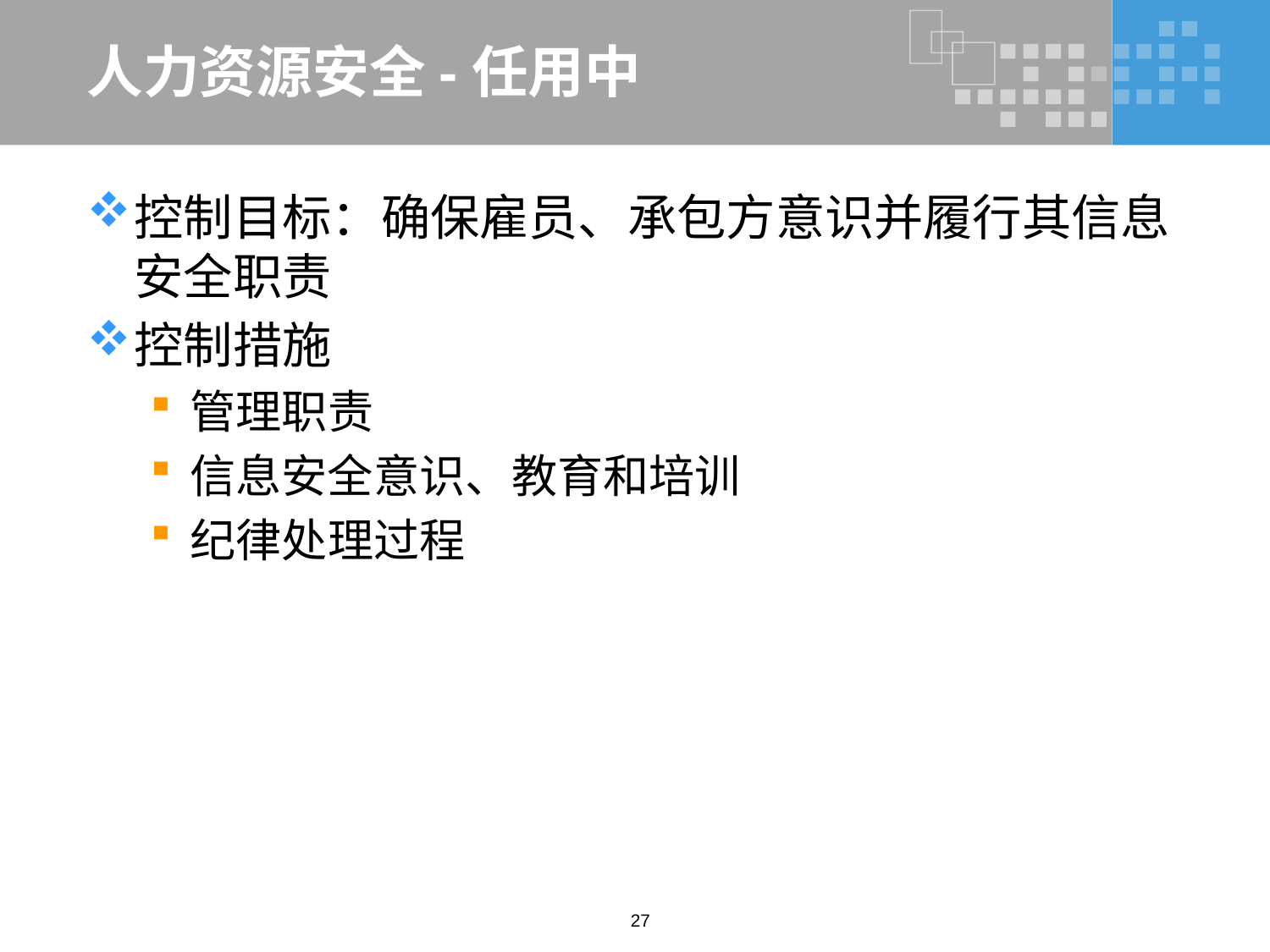

# 人力资源安全-任用中
控制目标：确保雇员、承包方意识并履行其信息安全职责
控制措施
管理职责
信息安全意识、教育和培训
纪律处理过程

27